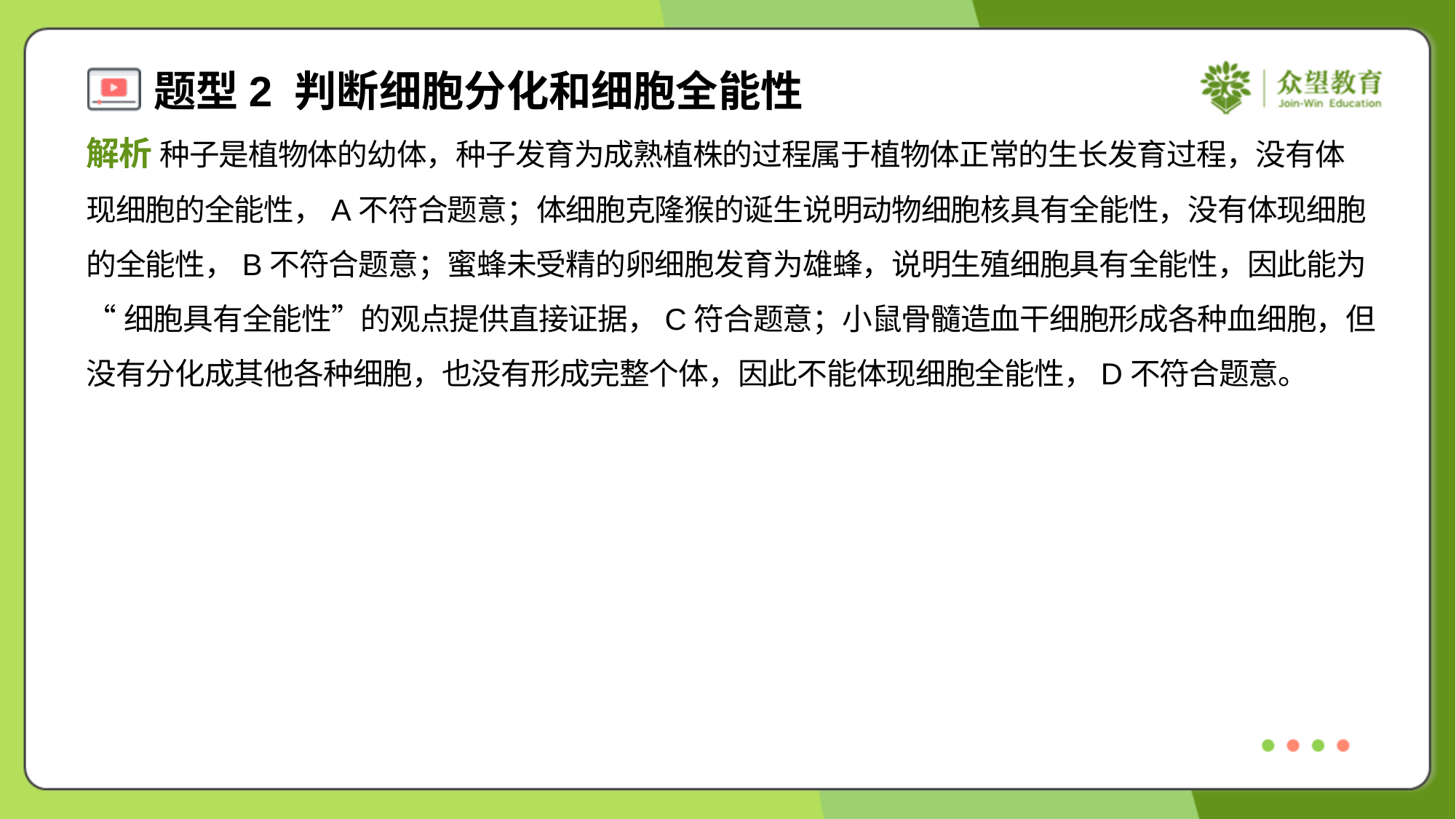

解析 种子是植物体的幼体，种子发育为成熟植株的过程属于植物体正常的生长发育过程，没有体
现细胞的全能性，A不符合题意；体细胞克隆猴的诞生说明动物细胞核具有全能性，没有体现细胞
的全能性，B不符合题意；蜜蜂未受精的卵细胞发育为雄蜂，说明生殖细胞具有全能性，因此能为
“细胞具有全能性”的观点提供直接证据，C符合题意；小鼠骨髓造血干细胞形成各种血细胞，但
没有分化成其他各种细胞，也没有形成完整个体，因此不能体现细胞全能性，D不符合题意。